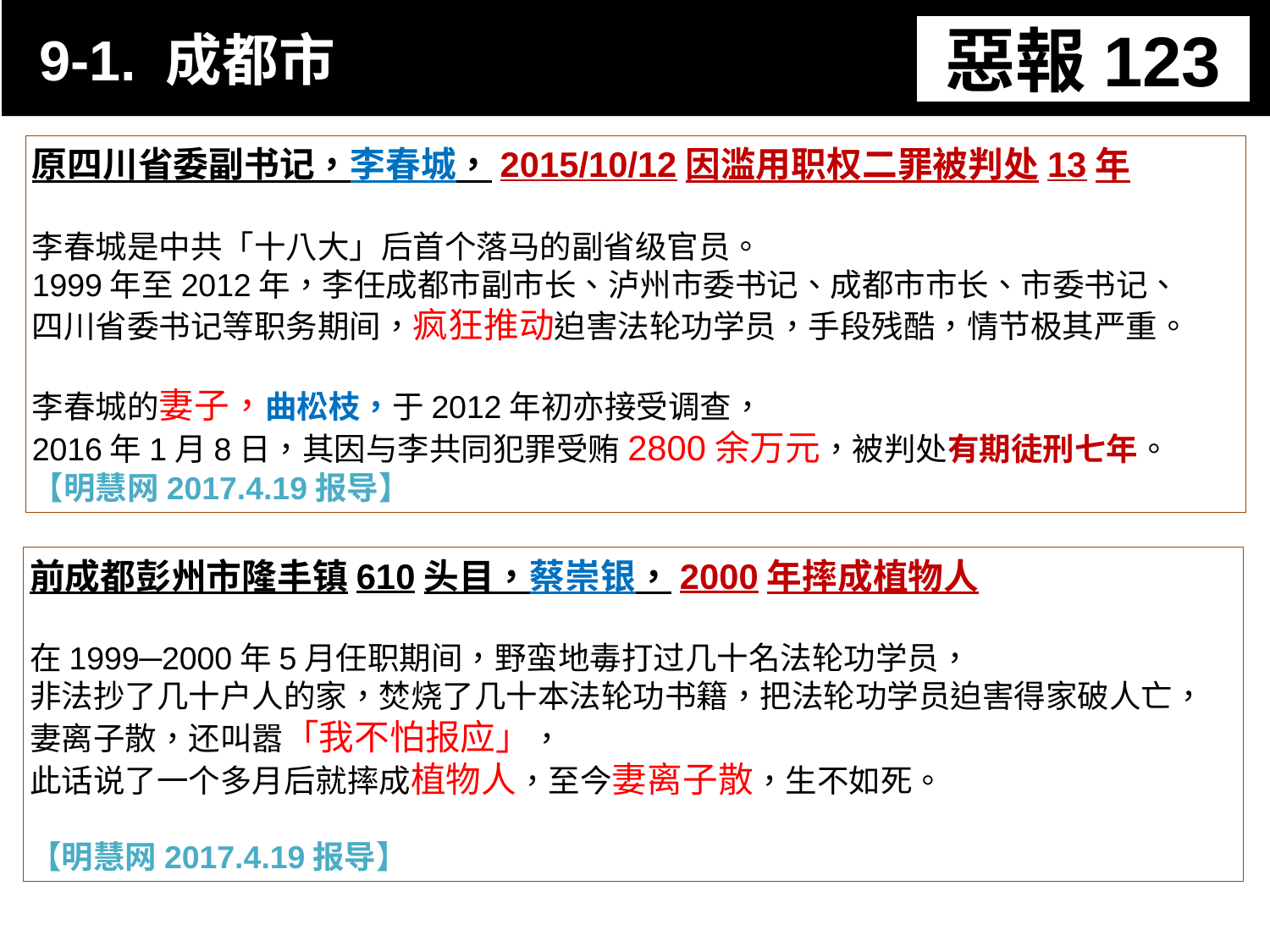

惡報123

  9-1. 成都市
11-3. XX市官員惡報實例
原四川省委副书记，李春城，2015/10/12因滥用职权二罪被判处13年

李春城是中共「十八大」后首个落马的副省级官员。
1999年至2012年，李任成都市副市长、泸州市委书记、成都市市长、市委书记、
四川省委书记等职务期间，疯狂推动迫害法轮功学员，手段残酷，情节极其严重。

李春城的妻子，曲松枝，于2012年初亦接受调查，
2016年1月8日，其因与李共同犯罪受贿2800余万元，被判处有期徒刑七年。
【明慧网2017.4.19报导】
前成都彭州市隆丰镇610头目，蔡崇银，2000年摔成植物人

在1999─2000年5月任职期间，野蛮地毒打过几十名法轮功学员，
非法抄了几十户人的家，焚烧了几十本法轮功书籍，把法轮功学员迫害得家破人亡，
妻离子散，还叫嚣「我不怕报应」，
此话说了一个多月后就摔成植物人，至今妻离子散，生不如死。

【明慧网2017.4.19报导】